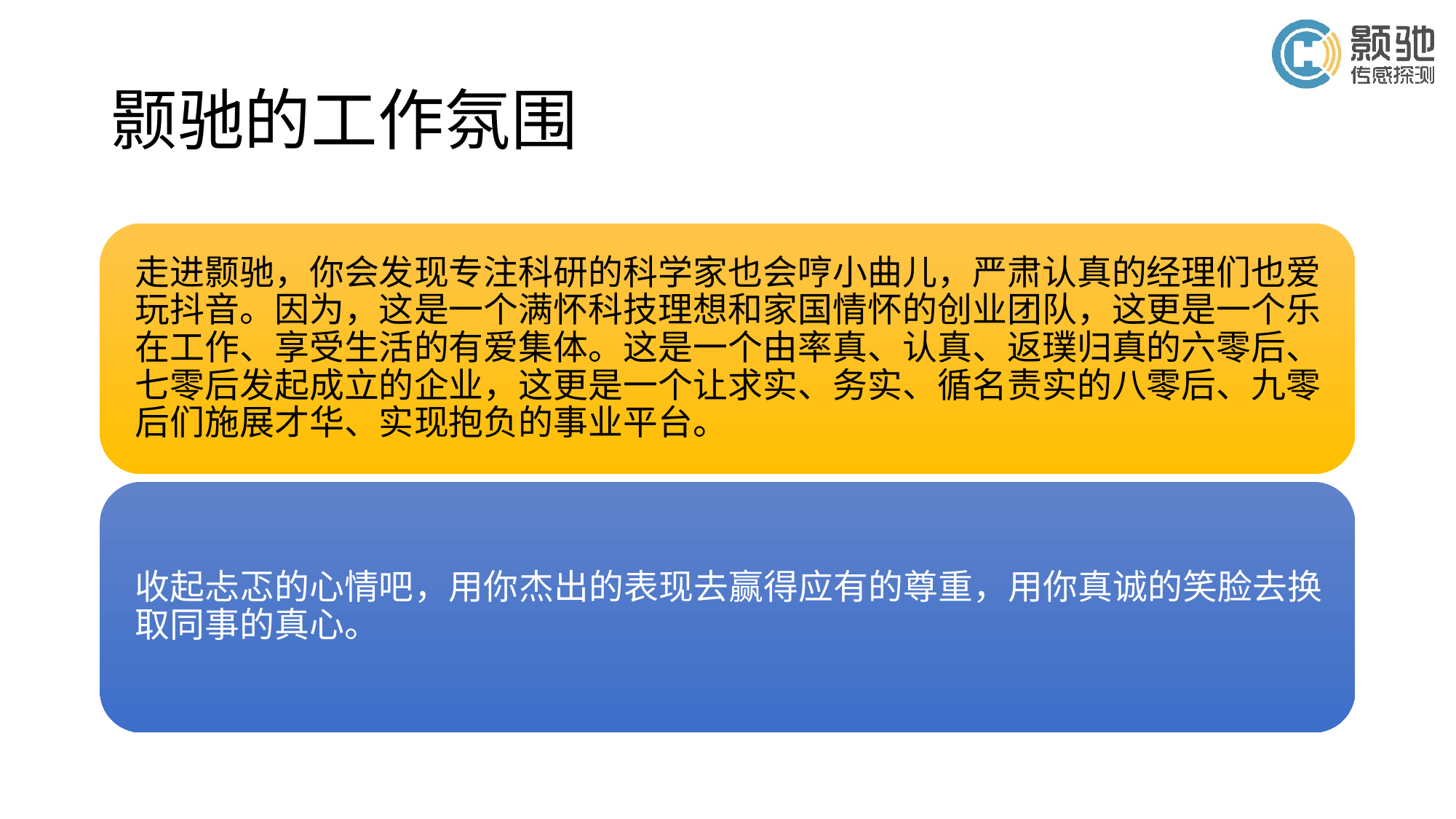

# 颢驰的工作氛围
走进颢驰，你会发现专注科研的科学家也会哼小曲儿，严肃认真的经理们也爱玩抖音。因为，这是一个满怀科技理想和家国情怀的创业团队，这更是一个乐在工作、享受生活的有爱集体。这是一个由率真、认真、返璞归真的六零后、七零后发起成立的企业，这更是一个让求实、务实、循名责实的八零后、九零后们施展才华、实现抱负的事业平台。
收起忐忑的心情吧，用你杰出的表现去赢得应有的尊重，用你真诚的笑脸去换取同事的真心。